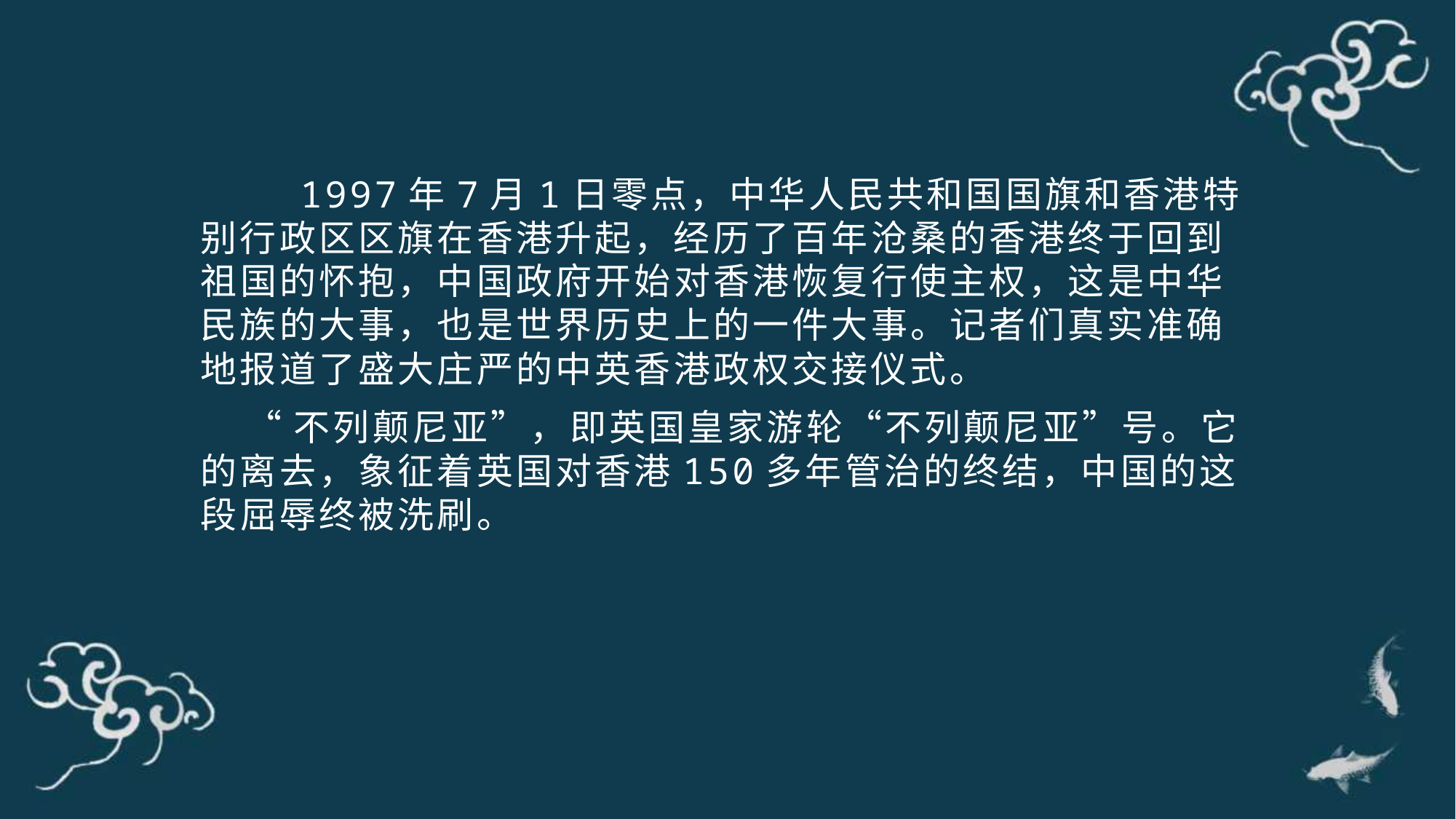

1997年7月1日零点，中华人民共和国国旗和香港特别行政区区旗在香港升起，经历了百年沧桑的香港终于回到祖国的怀抱，中国政府开始对香港恢复行使主权，这是中华民族的大事，也是世界历史上的一件大事。记者们真实准确地报道了盛大庄严的中英香港政权交接仪式。
    “不列颠尼亚”，即英国皇家游轮“不列颠尼亚”号。它的离去，象征着英国对香港150多年管治的终结，中国的这段屈辱终被洗刷。